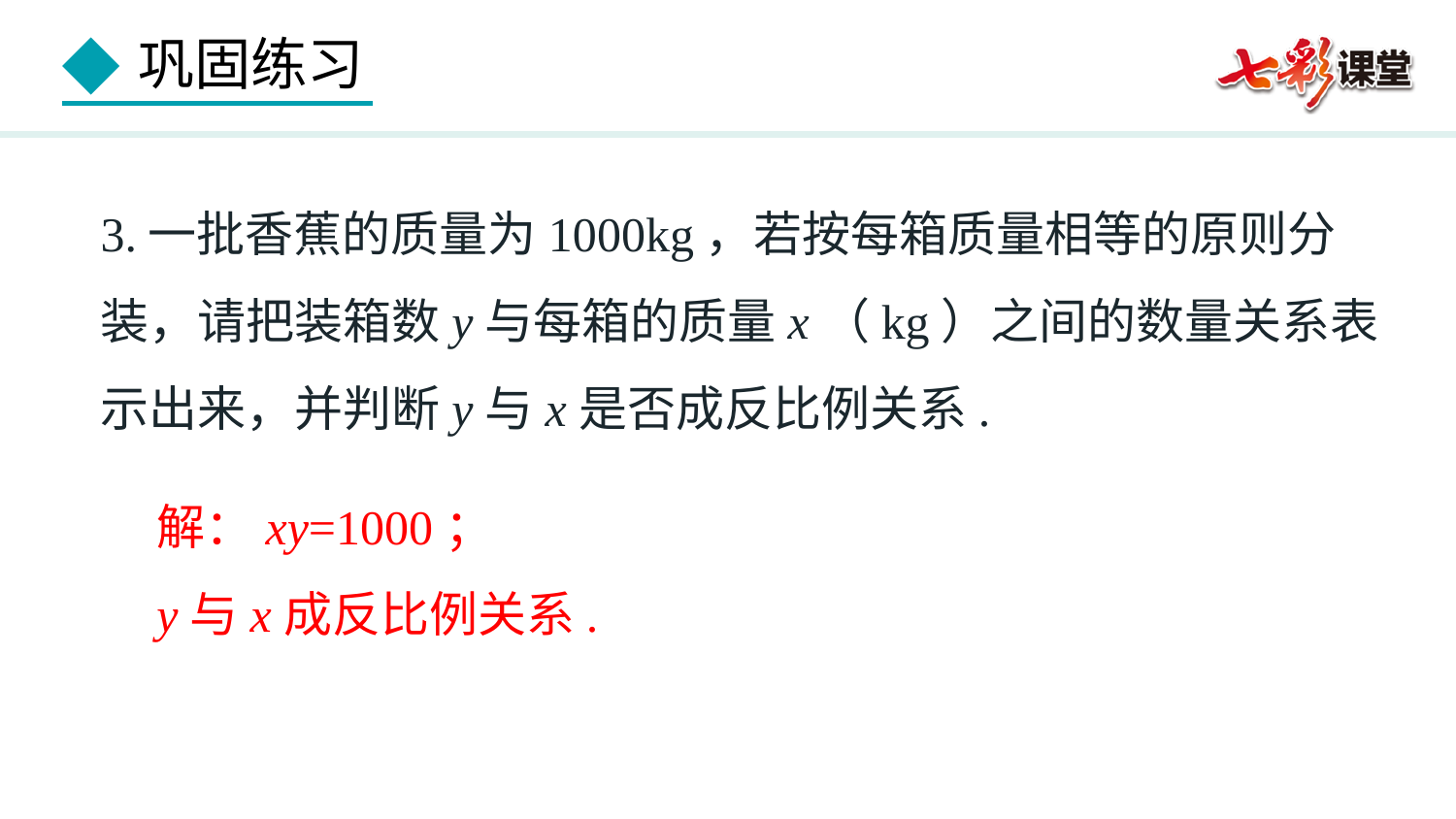

3.一批香蕉的质量为1000kg，若按每箱质量相等的原则分装，请把装箱数y与每箱的质量x（kg）之间的数量关系表示出来，并判断y与x是否成反比例关系.

解：xy=1000；
y与x成反比例关系.